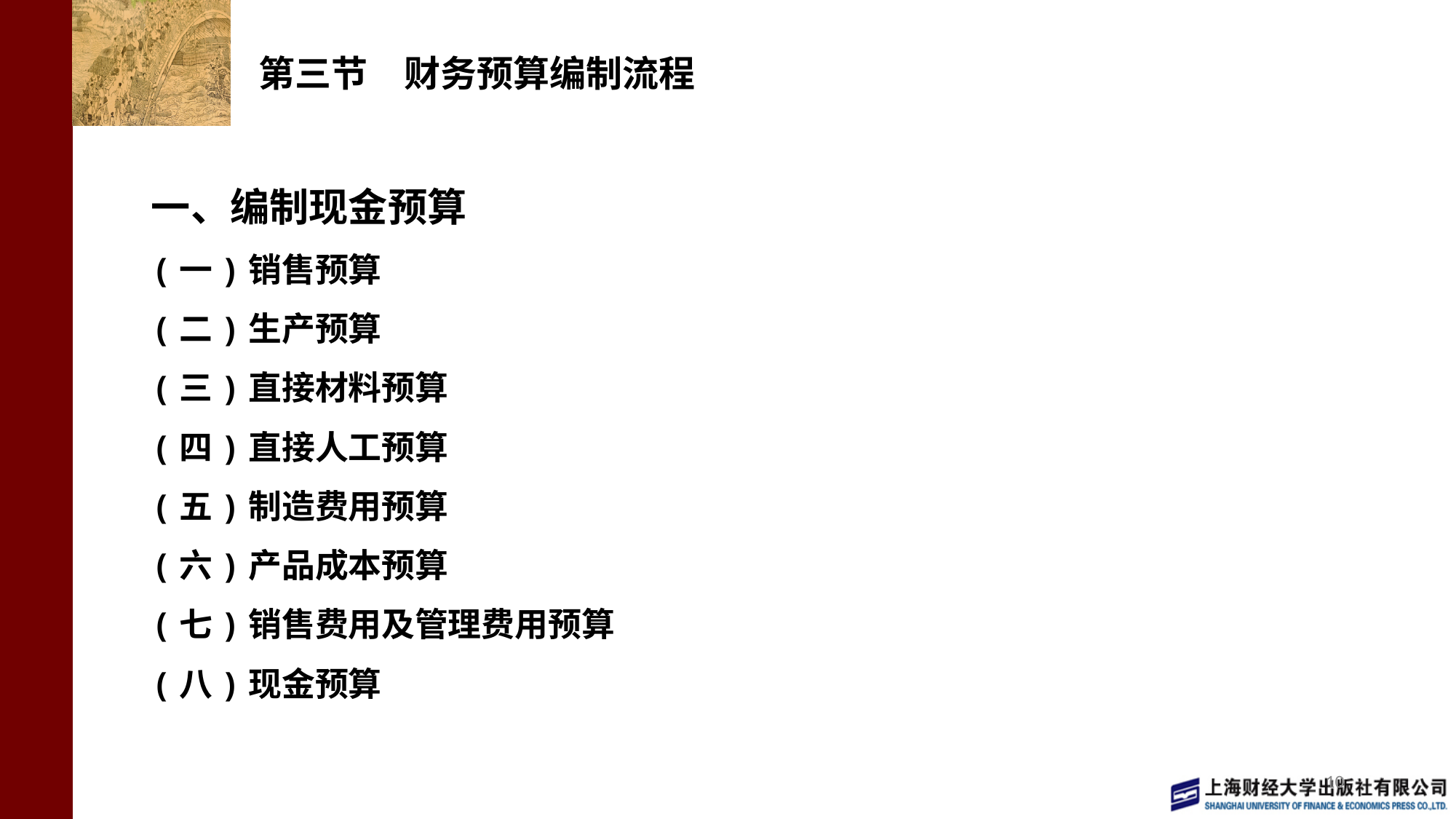

# 第三节　财务预算编制流程
一、编制现金预算
(一)销售预算
(二)生产预算
(三)直接材料预算
(四)直接人工预算
(五)制造费用预算
(六)产品成本预算
(七)销售费用及管理费用预算
(八)现金预算

10